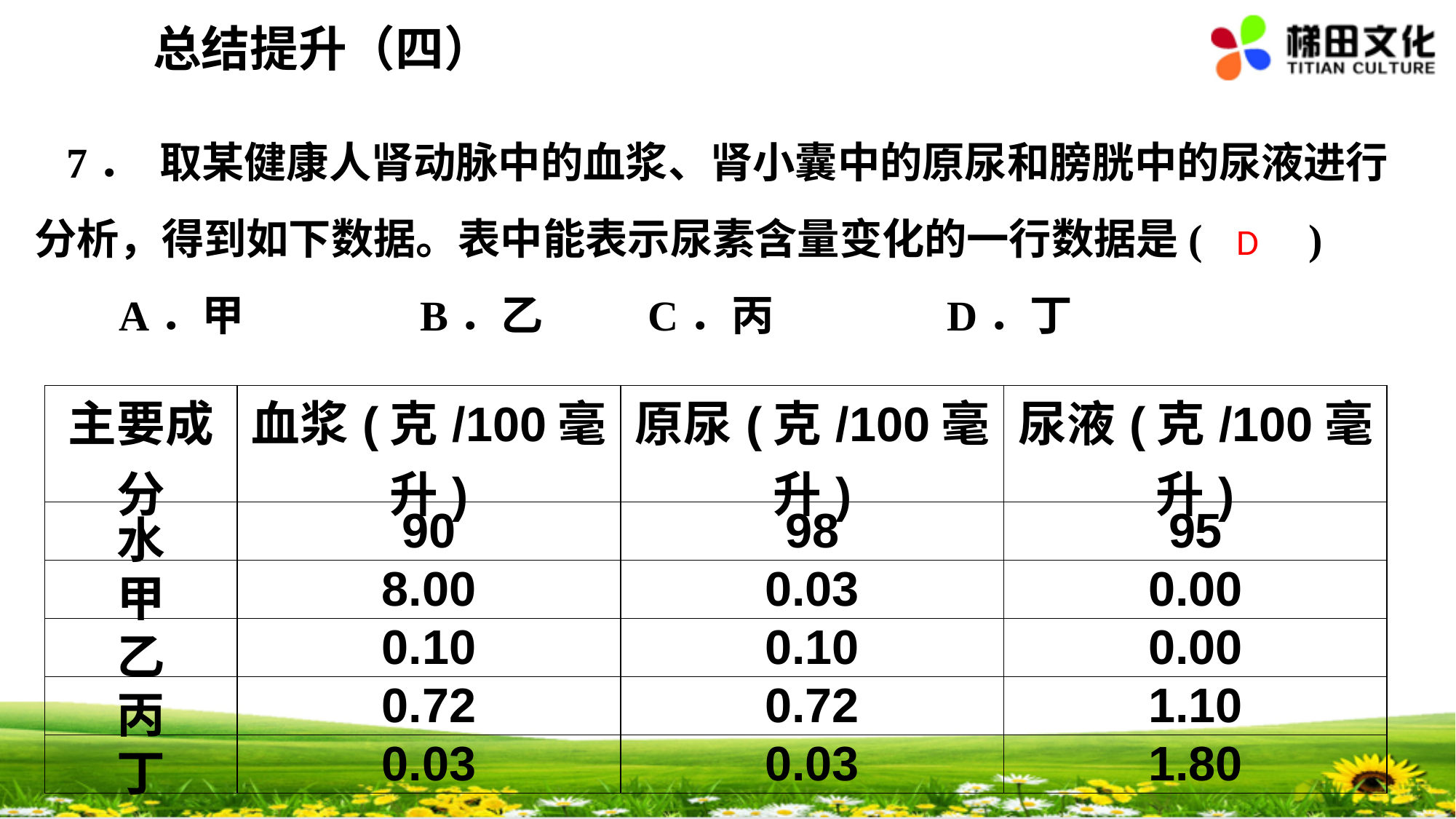

总结提升（四）
7．  取某健康人肾动脉中的血浆、肾小囊中的原尿和膀胱中的尿液进行分析，得到如下数据。表中能表示尿素含量变化的一行数据是(　　)
　A．甲		     B．乙	      C．丙		   D．丁
 D
| 主要成分 | 血浆(克/100毫升) | 原尿(克/100毫升) | 尿液(克/100毫升) |
| --- | --- | --- | --- |
| 水 | 90 | 98 | 95 |
| 甲 | 8.00 | 0.03 | 0.00 |
| 乙 | 0.10 | 0.10 | 0.00 |
| 丙 | 0.72 | 0.72 | 1.10 |
| 丁 | 0.03 | 0.03 | 1.80 |